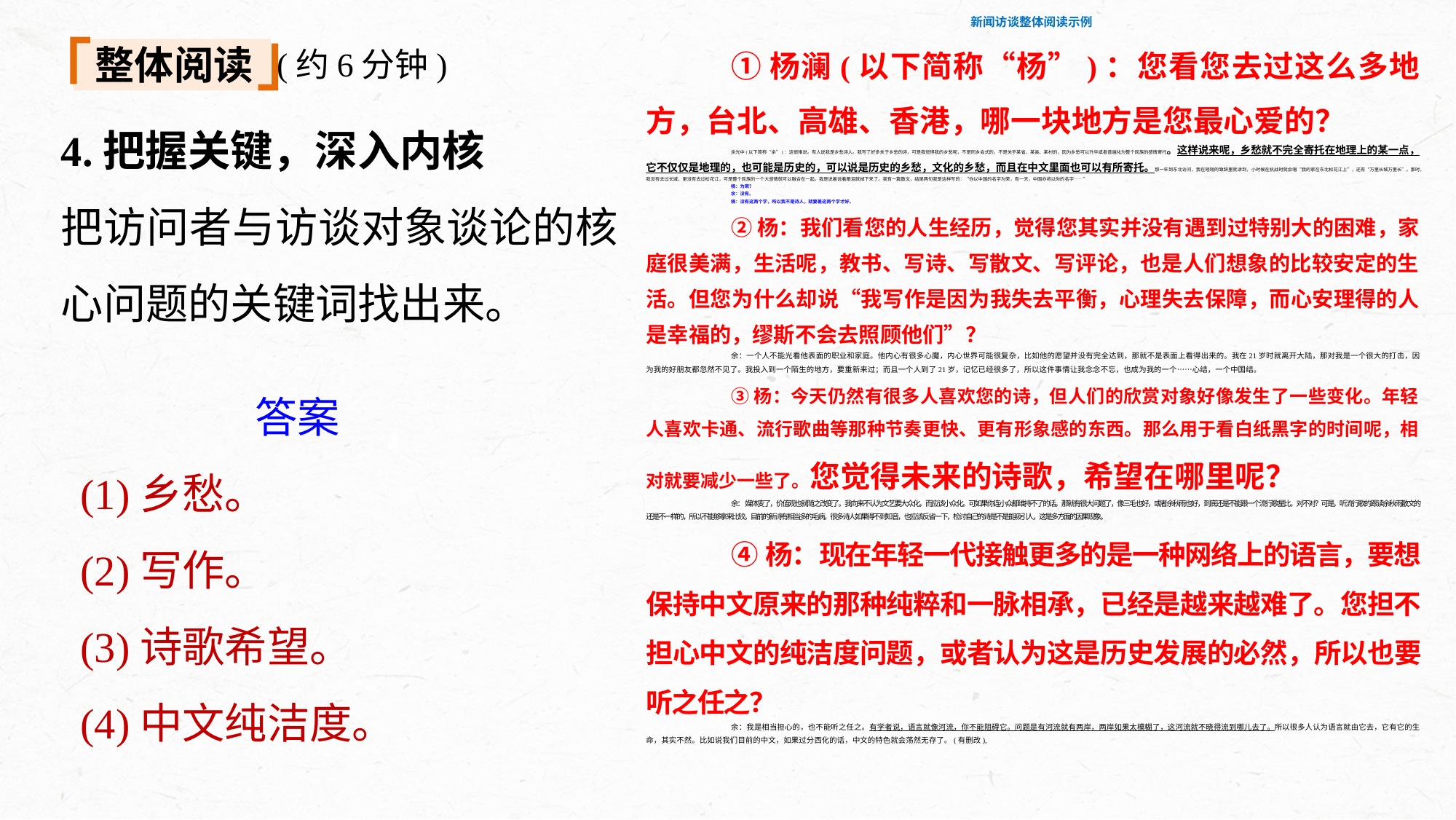

新闻访谈整体阅读示例
①杨澜(以下简称“杨”)：您看您去过这么多地方，台北、高雄、香港，哪一块地方是您最心爱的？
余光中(以下简称“余”)：这很难说。有人说我是乡愁诗人。我写了好多关于乡愁的诗，可是我觉得我的乡愁呢，不是同乡会式的，不是关乎某省、某县、某村的，因为乡愁可以升华或者普遍化为整个民族的感情寄托。这样说来呢，乡愁就不完全寄托在地理上的某一点，它不仅仅是地理的，也可能是历史的，可以说是历史的乡愁，文化的乡愁，而且在中文里面也可以有所寄托。那一年到东北访问，我在短短的致辞里就讲到，小时候在抗战时就会唱“我的家在东北松花江上”，还有“万里长城万里长”。那时，我没有去过长城，更没有去过松花江，可是整个民族的一个大感情就可以融合在一起。我是说着说着眼泪就掉下来了。我有一篇散文，结尾两句我是这样写的：“你以中国的名字为荣，有一天，中国亦将以你的名字……”
杨：为荣？
余：没有。
杨：没有这两个字，所以我不是诗人，就要差这两个字才好。
②杨：我们看您的人生经历，觉得您其实并没有遇到过特别大的困难，家庭很美满，生活呢，教书、写诗、写散文、写评论，也是人们想象的比较安定的生活。但您为什么却说“我写作是因为我失去平衡，心理失去保障，而心安理得的人是幸福的，缪斯不会去照顾他们”？
余：一个人不能光看他表面的职业和家庭。他内心有很多心魔，内心世界可能很复杂，比如他的愿望并没有完全达到，那就不是表面上看得出来的。我在21岁时就离开大陆，那对我是一个很大的打击，因为我的好朋友都忽然不见了。我投入到一个陌生的地方，要重新来过；而且一个人到了21岁，记忆已经很多了，所以这件事情让我念念不忘，也成为我的一个……心结，一个中国结。
③杨：今天仍然有很多人喜欢您的诗，但人们的欣赏对象好像发生了一些变化。年轻人喜欢卡通、流行歌曲等那种节奏更快、更有形象感的东西。那么用于看白纸黑字的时间呢，相对就要减少一些了。您觉得未来的诗歌，希望在哪里呢？
余：媒体变了，价值观也就随之改变了。我向来不认为文艺要大众化，而应该小众化。可如果你连小众都维持不了的话，那就有很大问题了，像三毛也好，或者余秋雨也好，到底还是不能跟一个流行歌星比，对不对？可是，听流行歌的跟读余秋雨散文的还是不一样的，所以不能够拿来比较。目前的新诗有相当多的毛病，很多诗人如果得不到知音，也应该反省一下，检讨自己的诗是不是能吸引人，这是多方面的因果现象。
④杨：现在年轻一代接触更多的是一种网络上的语言，要想保持中文原来的那种纯粹和一脉相承，已经是越来越难了。您担不担心中文的纯洁度问题，或者认为这是历史发展的必然，所以也要听之任之？
余：我是相当担心的，也不能听之任之。有学者说，语言就像河流，你不能阻碍它。问题是有河流就有两岸，两岸如果太模糊了，这河流就不晓得流到哪儿去了。所以很多人认为语言就由它去，它有它的生命，其实不然。比如说我们目前的中文，如果过分西化的话，中文的特色就会荡然无存了。(有删改),

整体阅读

(约6分钟)

4.把握关键，深入内核
把访问者与访谈对象谈论的核心问题的关键词找出来。
答案
(1)乡愁。
(2)写作。
(3)诗歌希望。
(4)中文纯洁度。